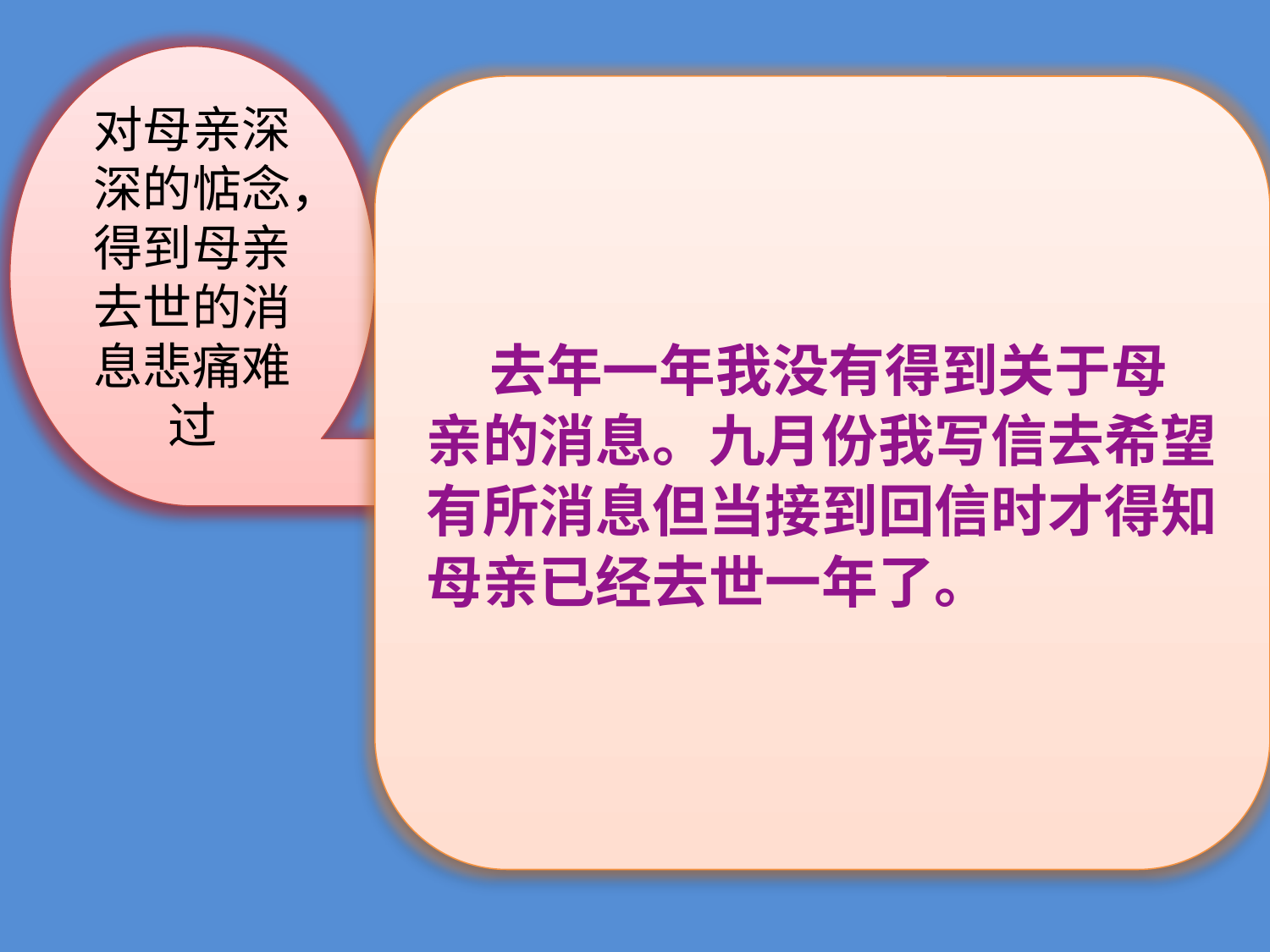

对母亲深深的惦念，得到母亲去世的消息悲痛难过
　　去年一年我没有得到关于母亲的消息。九月份我写信去希望有所消息但当接到回信时才得知母亲已经去世一年了。